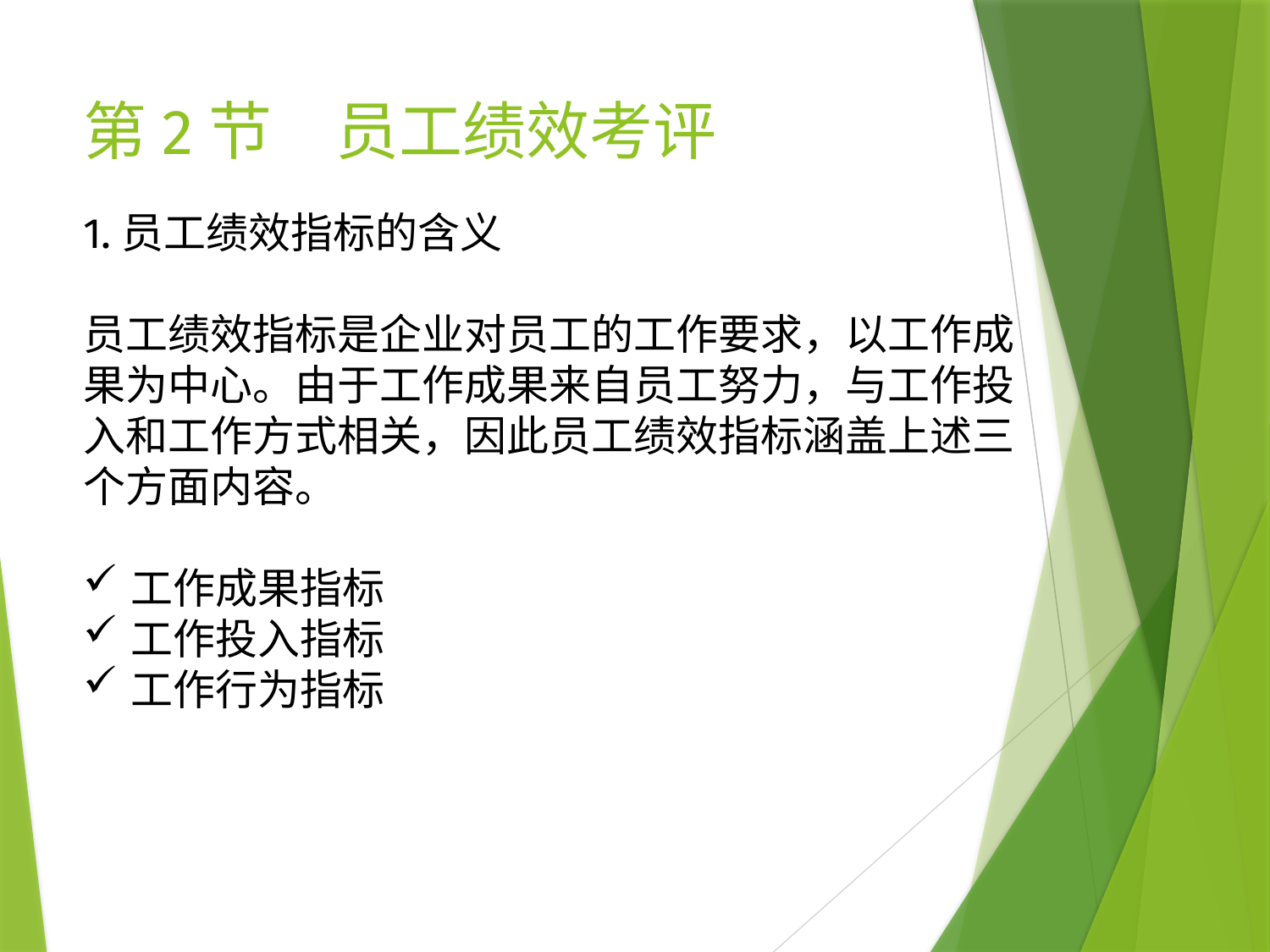

# 第2节　员工绩效考评
1.员工绩效指标的含义

员工绩效指标是企业对员工的工作要求，以工作成果为中心。由于工作成果来自员工努力，与工作投入和工作方式相关，因此员工绩效指标涵盖上述三个方面内容。

工作成果指标
工作投入指标
工作行为指标